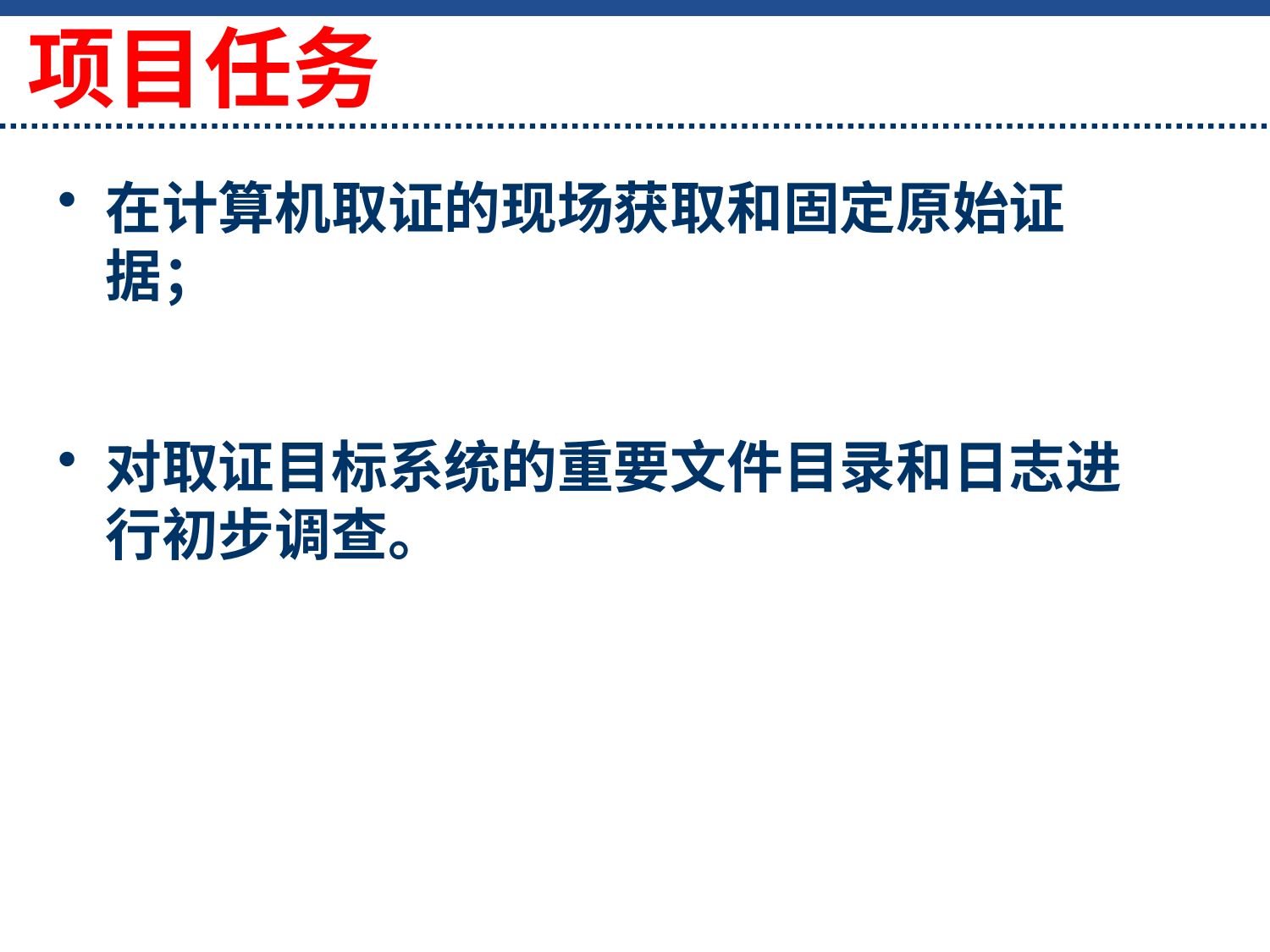

# 项目任务
在计算机取证的现场获取和固定原始证据；

对取证目标系统的重要文件目录和日志进行初步调查。